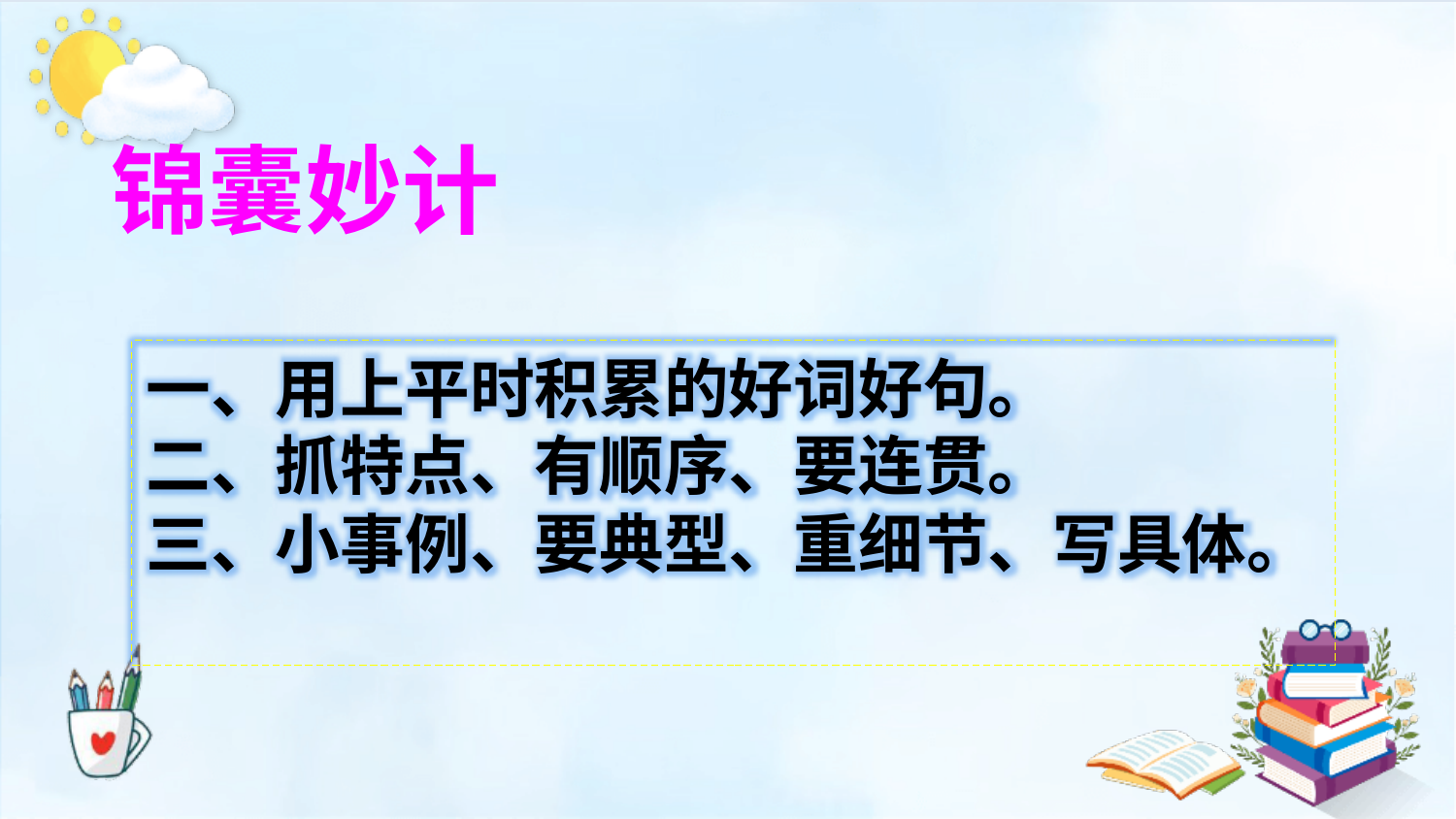

锦囊妙计

一、用上平时积累的好词好句。
二、抓特点、有顺序、要连贯。
三、小事例、要典型、重细节、写具体。